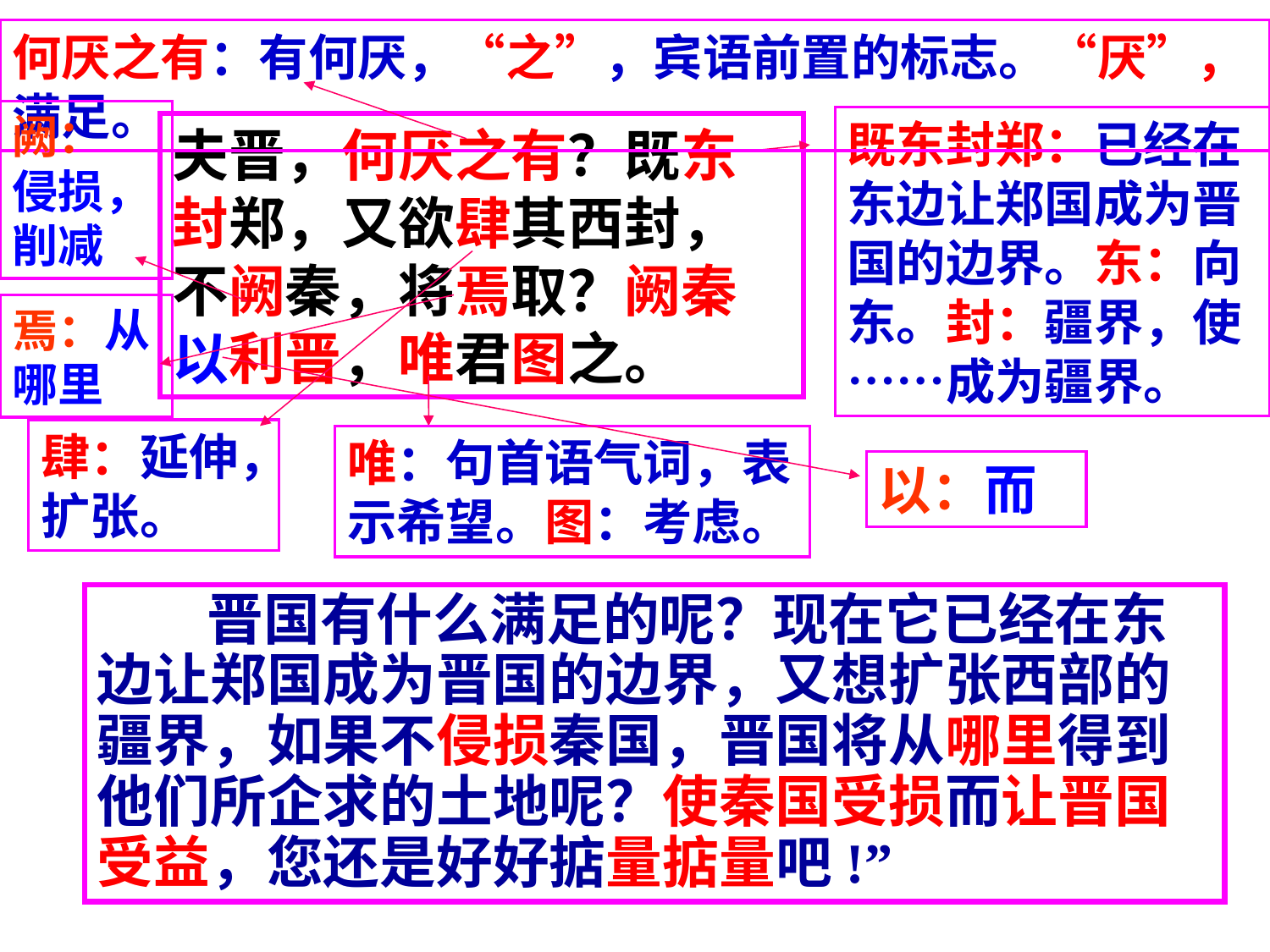

何厌之有：有何厌，“之”，宾语前置的标志。“厌”，满足。

阙：
侵损，
削减
既东封郑：已经在东边让郑国成为晋国的边界。东：向东。封：疆界，使……成为疆界。
夫晋，何厌之有？既东封郑，又欲肆其西封，不阙秦，将焉取？阙秦以利晋，唯君图之。

焉：从哪里

肆：延伸，扩张。
唯：句首语气词，表示希望。图：考虑。
以：而
　　 晋国有什么满足的呢？现在它已经在东边让郑国成为晋国的边界，又想扩张西部的疆界，如果不侵损秦国，晋国将从哪里得到他们所企求的土地呢？使秦国受损而让晋国受益，您还是好好掂量掂量吧!”